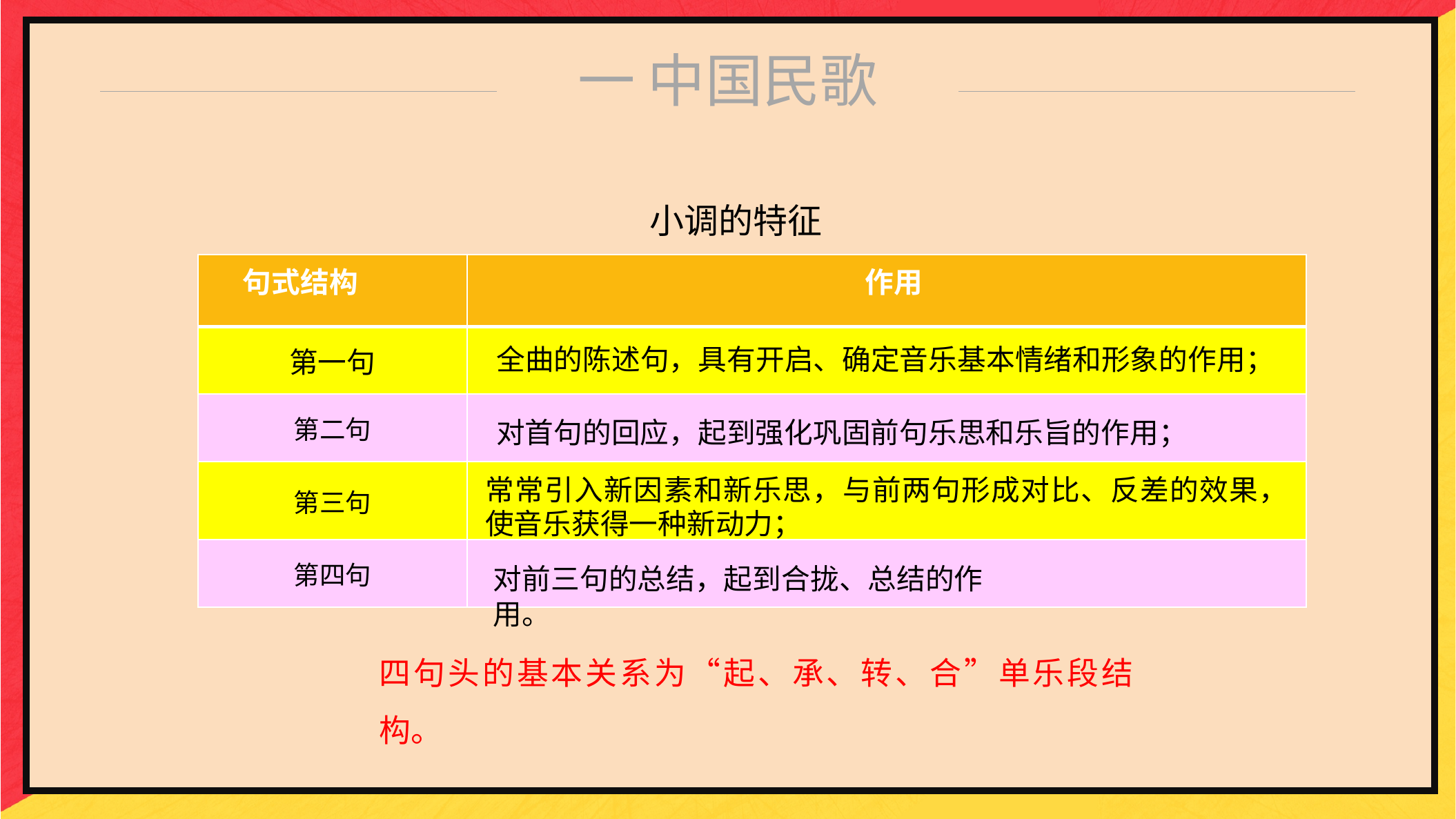

一 中国民歌
小调的特征
| 句式结构 | 作用 |
| --- | --- |
| 第一句 |  |
| 第二句 |  |
| 第三句 |  |
| 第四句 |  |
全曲的陈述句，具有开启、确定音乐基本情绪和形象的作用；
对首句的回应，起到强化巩固前句乐思和乐旨的作用；
常常引入新因素和新乐思，与前两句形成对比、反差的效果，使音乐获得一种新动力；
对前三句的总结，起到合拢、总结的作用。
四句头的基本关系为“起、承、转、合”单乐段结构。